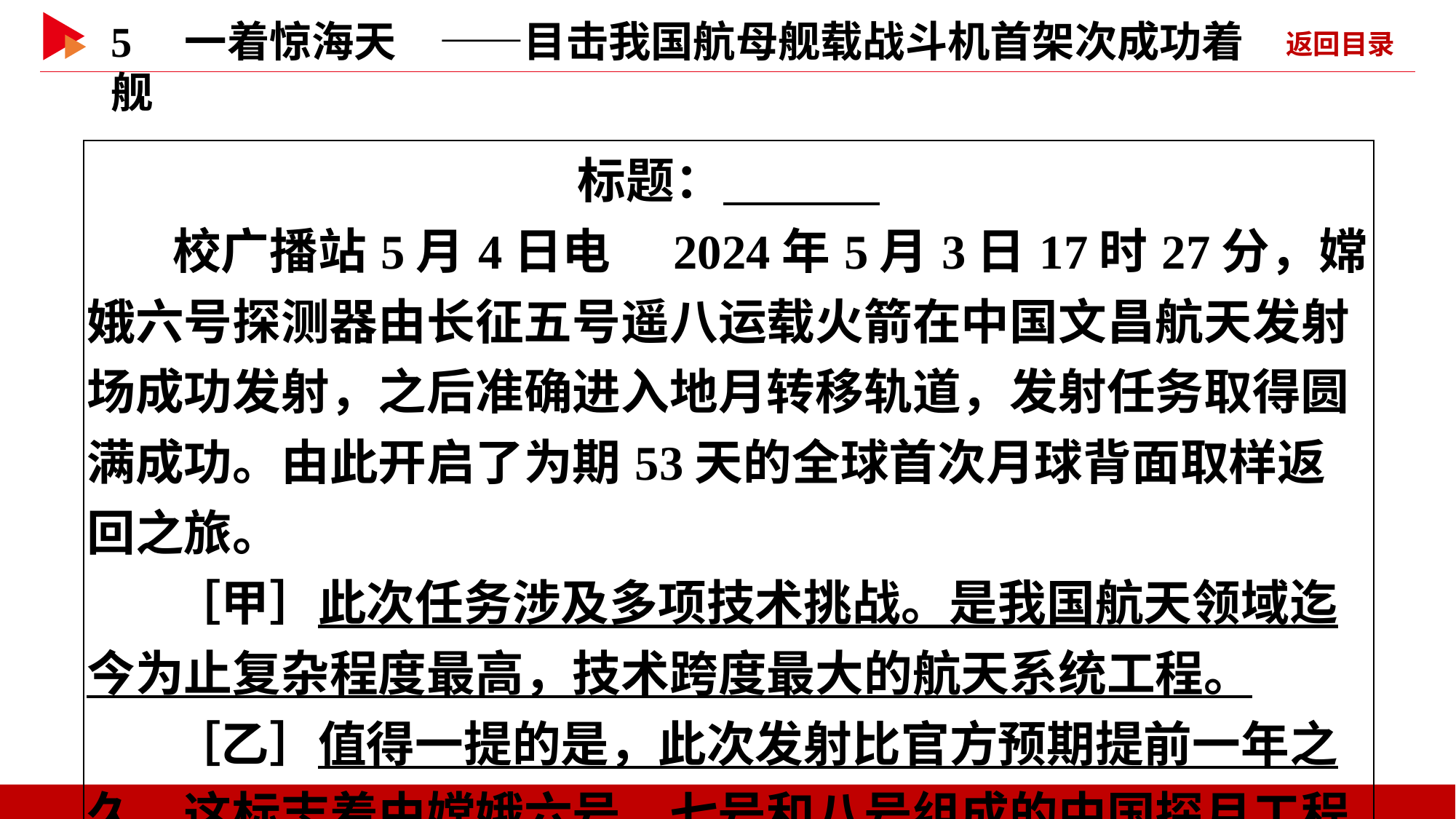

| 标题：　　　  校广播站5月4日电　2024年5月3日17时27分，嫦娥六号探测器由长征五号遥八运载火箭在中国文昌航天发射场成功发射，之后准确进入地月转移轨道，发射任务取得圆满成功。由此开启了为期53天的全球首次月球背面取样返回之旅。 ［甲］此次任务涉及多项技术挑战。是我国航天领域迄今为止复杂程度最高，技术跨度最大的航天系统工程。 ［乙］值得一提的是，此次发射比官方预期提前一年之久。这标志着由嫦娥六号、七号和八号组成的中国探月工程四期正在稳步推进。 |
| --- |